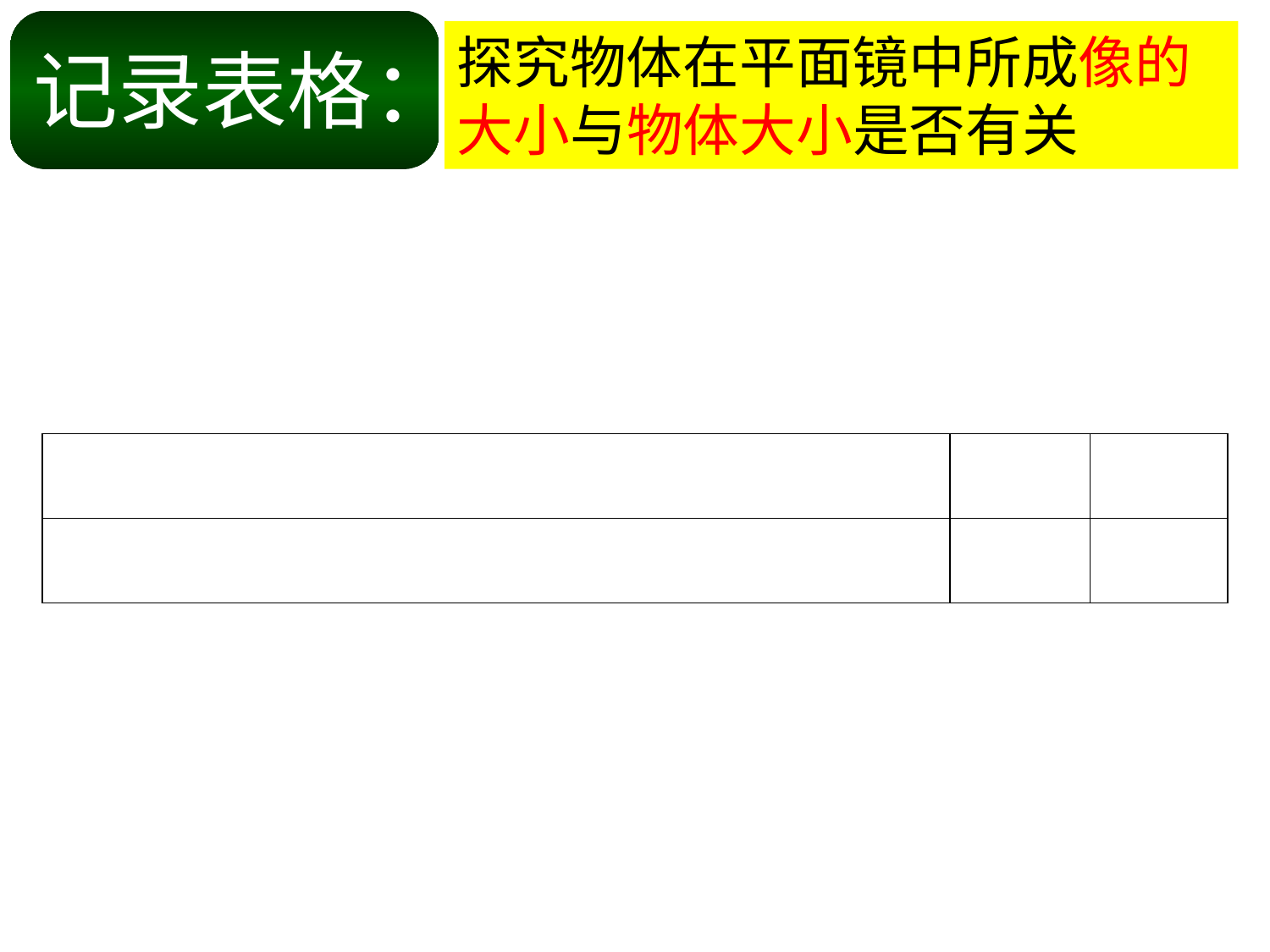

探究物体在平面镜中所成像的大小与物体大小是否有关
记录表格：
|  |  |  |
| --- | --- | --- |
|  |  |  |